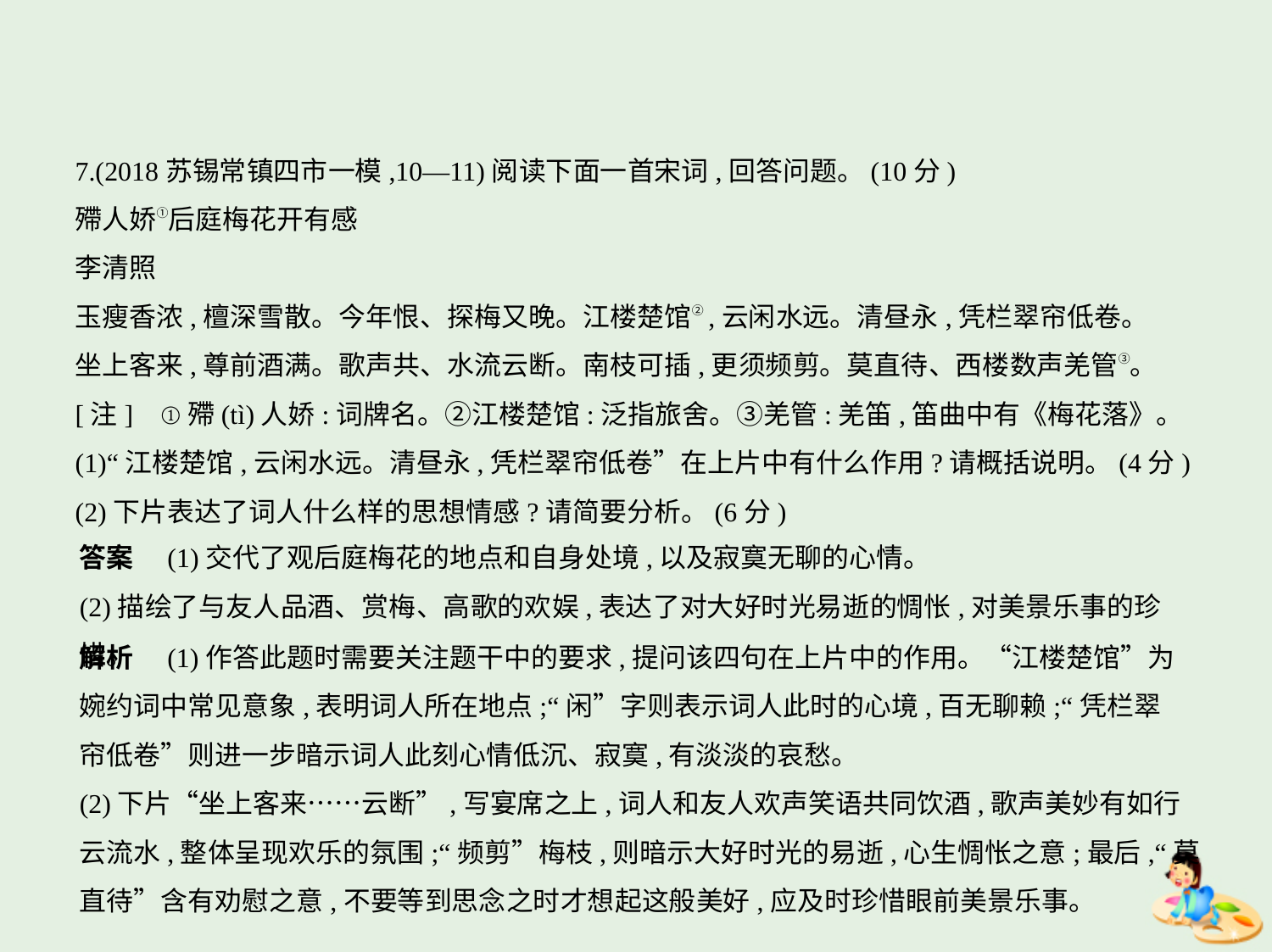

7.(2018苏锡常镇四市一模,10—11)阅读下面一首宋词,回答问题。(10分)
殢人娇①后庭梅花开有感
李清照
玉瘦香浓,檀深雪散。今年恨、探梅又晚。江楼楚馆②,云闲水远。清昼永,凭栏翠帘低卷。
坐上客来,尊前酒满。歌声共、水流云断。南枝可插,更须频剪。莫直待、西楼数声羌管③。
[注]    ①殢(tì)人娇:词牌名。②江楼楚馆:泛指旅舍。③羌管:羌笛,笛曲中有《梅花落》。
(1)“江楼楚馆,云闲水远。清昼永,凭栏翠帘低卷”在上片中有什么作用?请概括说明。(4分)
(2)下片表达了词人什么样的思想情感?请简要分析。(6分)
答案　(1)交代了观后庭梅花的地点和自身处境,以及寂寞无聊的心情。
(2)描绘了与友人品酒、赏梅、高歌的欢娱,表达了对大好时光易逝的惆怅,对美景乐事的珍惜。
解析　(1)作答此题时需要关注题干中的要求,提问该四句在上片中的作用。“江楼楚馆”为
婉约词中常见意象,表明词人所在地点;“闲”字则表示词人此时的心境,百无聊赖;“凭栏翠
帘低卷”则进一步暗示词人此刻心情低沉、寂寞,有淡淡的哀愁。
(2)下片“坐上客来……云断”,写宴席之上,词人和友人欢声笑语共同饮酒,歌声美妙有如行
云流水,整体呈现欢乐的氛围;“频剪”梅枝,则暗示大好时光的易逝,心生惆怅之意;最后,“莫
直待”含有劝慰之意,不要等到思念之时才想起这般美好,应及时珍惜眼前美景乐事。